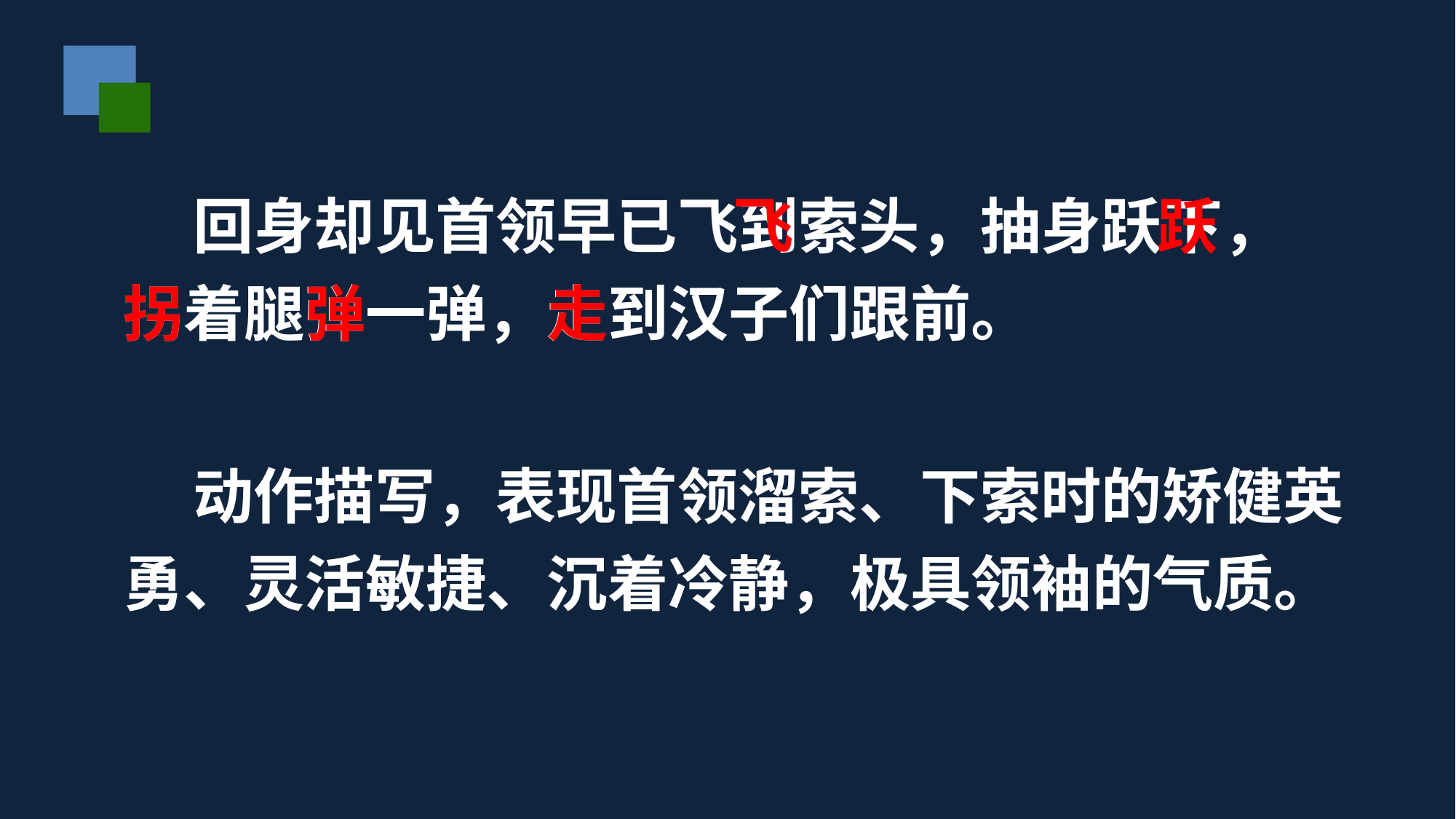

飞
    回身却见首领早已飞到索头，抽身跃下，拐着腿弹一弹，走到汉子们跟前。
跃
拐
弹
走
    动作描写，表现首领溜索、下索时的矫健英勇、灵活敏捷、沉着冷静，极具领袖的气质。